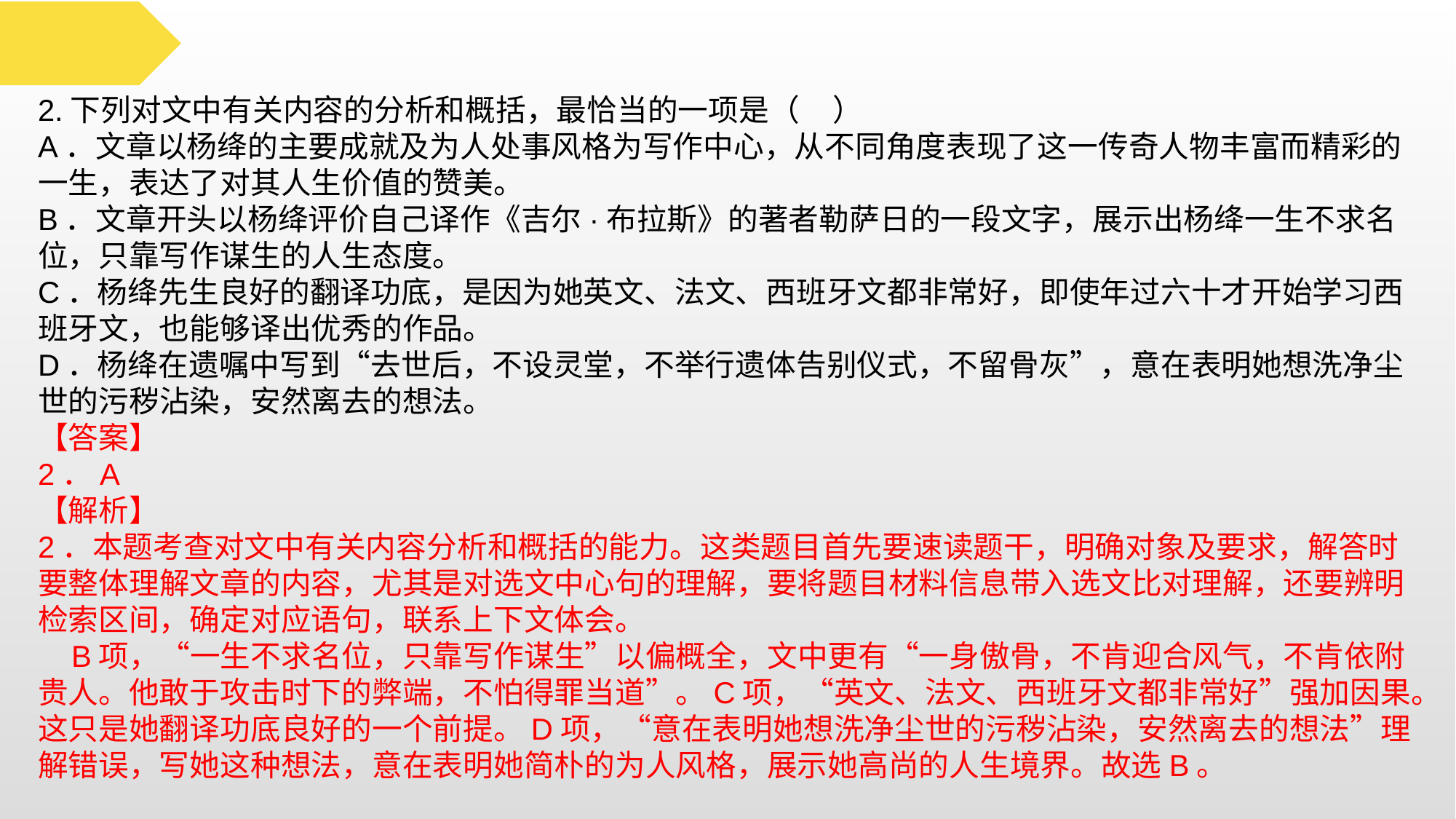

2.下列对文中有关内容的分析和概括，最恰当的一项是（     ）
A．文章以杨绛的主要成就及为人处事风格为写作中心，从不同角度表现了这一传奇人物丰富而精彩的一生，表达了对其人生价值的赞美。
B．文章开头以杨绛评价自己译作《吉尔·布拉斯》的著者勒萨日的一段文字，展示出杨绛一生不求名位，只靠写作谋生的人生态度。
C．杨绛先生良好的翻译功底，是因为她英文、法文、西班牙文都非常好，即使年过六十才开始学习西班牙文，也能够译出优秀的作品。
D．杨绛在遗嘱中写到“去世后，不设灵堂，不举行遗体告别仪式，不留骨灰”，意在表明她想洗净尘世的污秽沾染，安然离去的想法。
【答案】
2．A
【解析】
2．本题考查对文中有关内容分析和概括的能力。这类题目首先要速读题干，明确对象及要求，解答时要整体理解文章的内容，尤其是对选文中心句的理解，要将题目材料信息带入选文比对理解，还要辨明检索区间，确定对应语句，联系上下文体会。
    B项，“一生不求名位，只靠写作谋生”以偏概全，文中更有“一身傲骨，不肯迎合风气，不肯依附贵人。他敢于攻击时下的弊端，不怕得罪当道”。C项，“英文、法文、西班牙文都非常好”强加因果。这只是她翻译功底良好的一个前提。D项，“意在表明她想洗净尘世的污秽沾染，安然离去的想法”理解错误，写她这种想法，意在表明她简朴的为人风格，展示她高尚的人生境界。故选B。